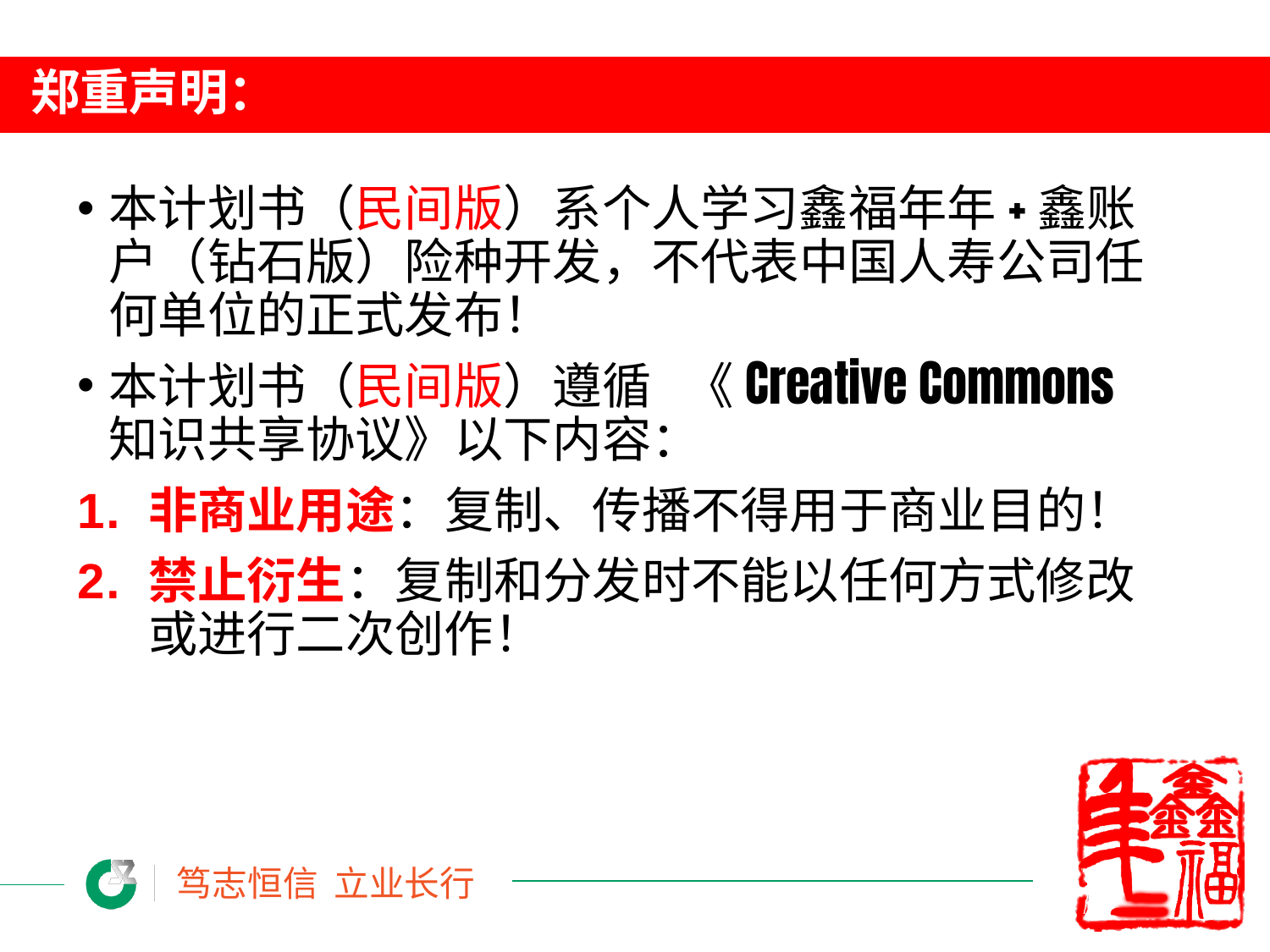

# 郑重声明：
本计划书（民间版）系个人学习鑫福年年+鑫账户（钻石版）险种开发，不代表中国人寿公司任何单位的正式发布！
本计划书（民间版）遵循   《Creative Commons 知识共享协议》以下内容：
非商业用途：复制、传播不得用于商业目的！
禁止衍生：复制和分发时不能以任何方式修改或进行二次创作！